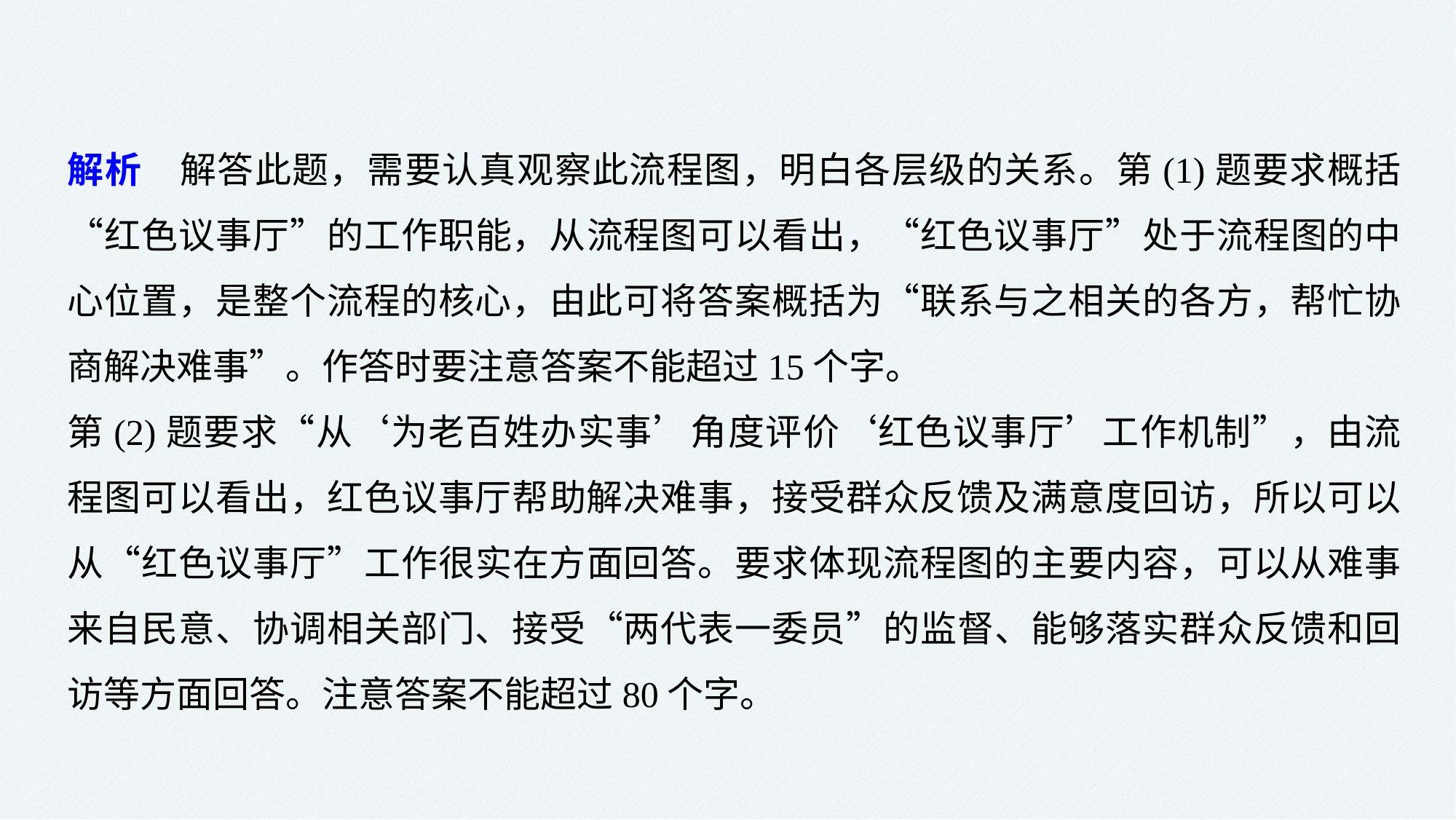

解析　解答此题，需要认真观察此流程图，明白各层级的关系。第(1)题要求概括“红色议事厅”的工作职能，从流程图可以看出，“红色议事厅”处于流程图的中心位置，是整个流程的核心，由此可将答案概括为“联系与之相关的各方，帮忙协商解决难事”。作答时要注意答案不能超过15个字。
第(2)题要求“从‘为老百姓办实事’角度评价‘红色议事厅’工作机制”，由流程图可以看出，红色议事厅帮助解决难事，接受群众反馈及满意度回访，所以可以从“红色议事厅”工作很实在方面回答。要求体现流程图的主要内容，可以从难事来自民意、协调相关部门、接受“两代表一委员”的监督、能够落实群众反馈和回访等方面回答。注意答案不能超过80个字。